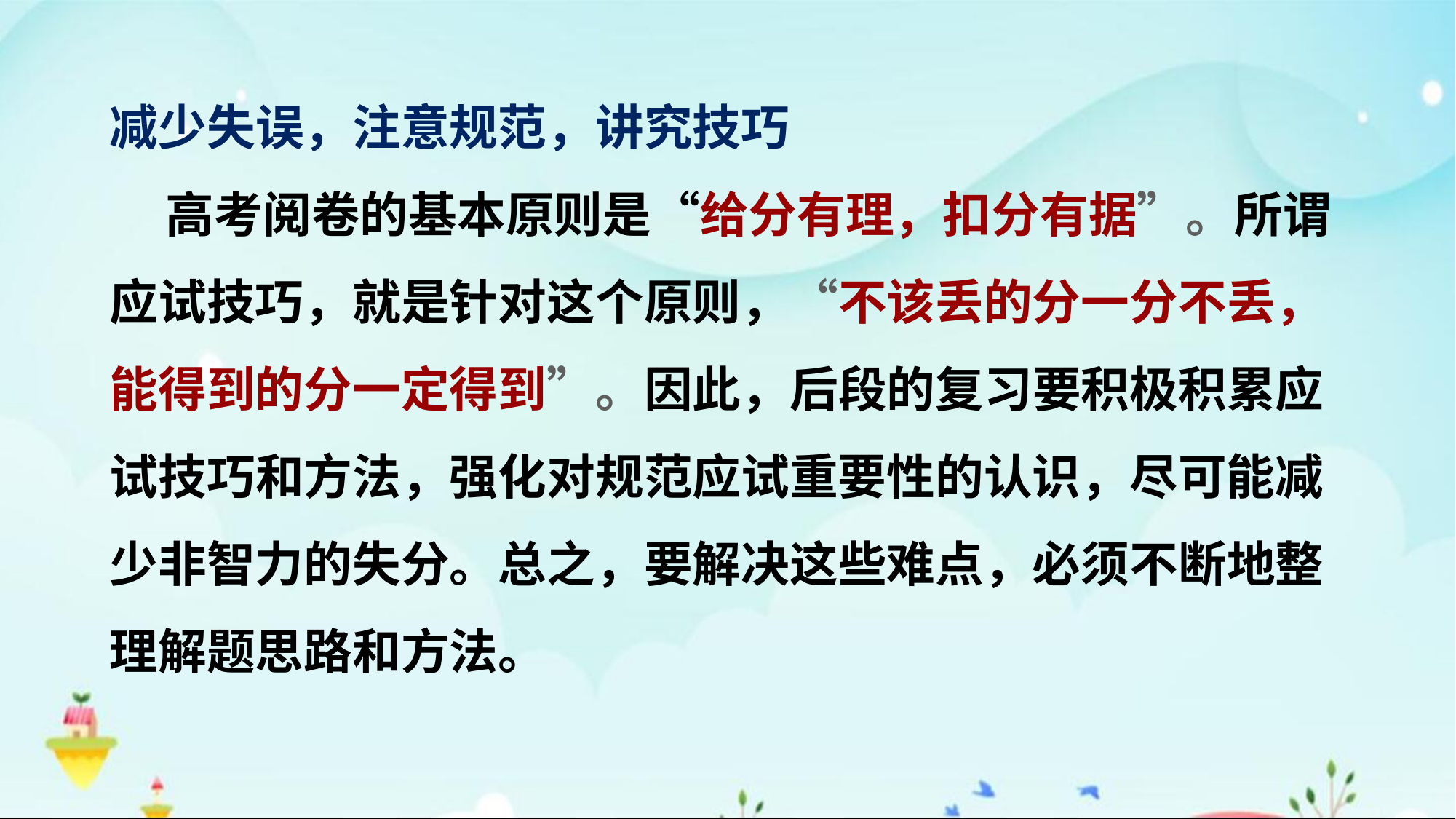

减少失误，注意规范，讲究技巧
    高考阅卷的基本原则是“给分有理，扣分有据”。所谓应试技巧，就是针对这个原则，“不该丢的分一分不丢，能得到的分一定得到”。因此，后段的复习要积极积累应试技巧和方法，强化对规范应试重要性的认识，尽可能减少非智力的失分。总之，要解决这些难点，必须不断地整理解题思路和方法。